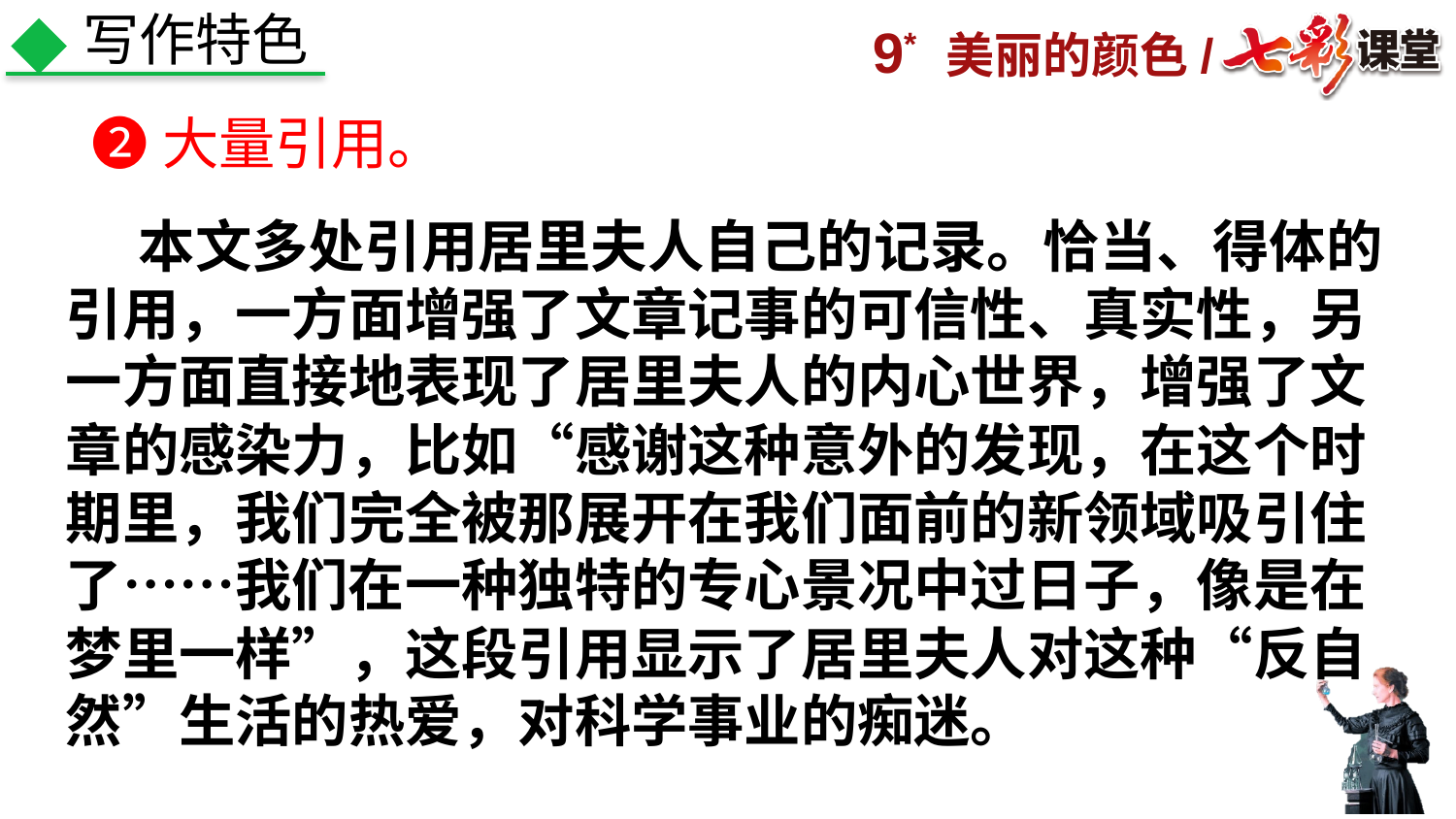

写作特色

❷大量引用。
本文多处引用居里夫人自己的记录。恰当、得体的引用，一方面增强了文章记事的可信性、真实性，另一方面直接地表现了居里夫人的内心世界，增强了文章的感染力，比如“感谢这种意外的发现，在这个时期里，我们完全被那展开在我们面前的新领域吸引住了……我们在一种独特的专心景况中过日子，像是在梦里一样”，这段引用显示了居里夫人对这种“反自然”生活的热爱，对科学事业的痴迷。